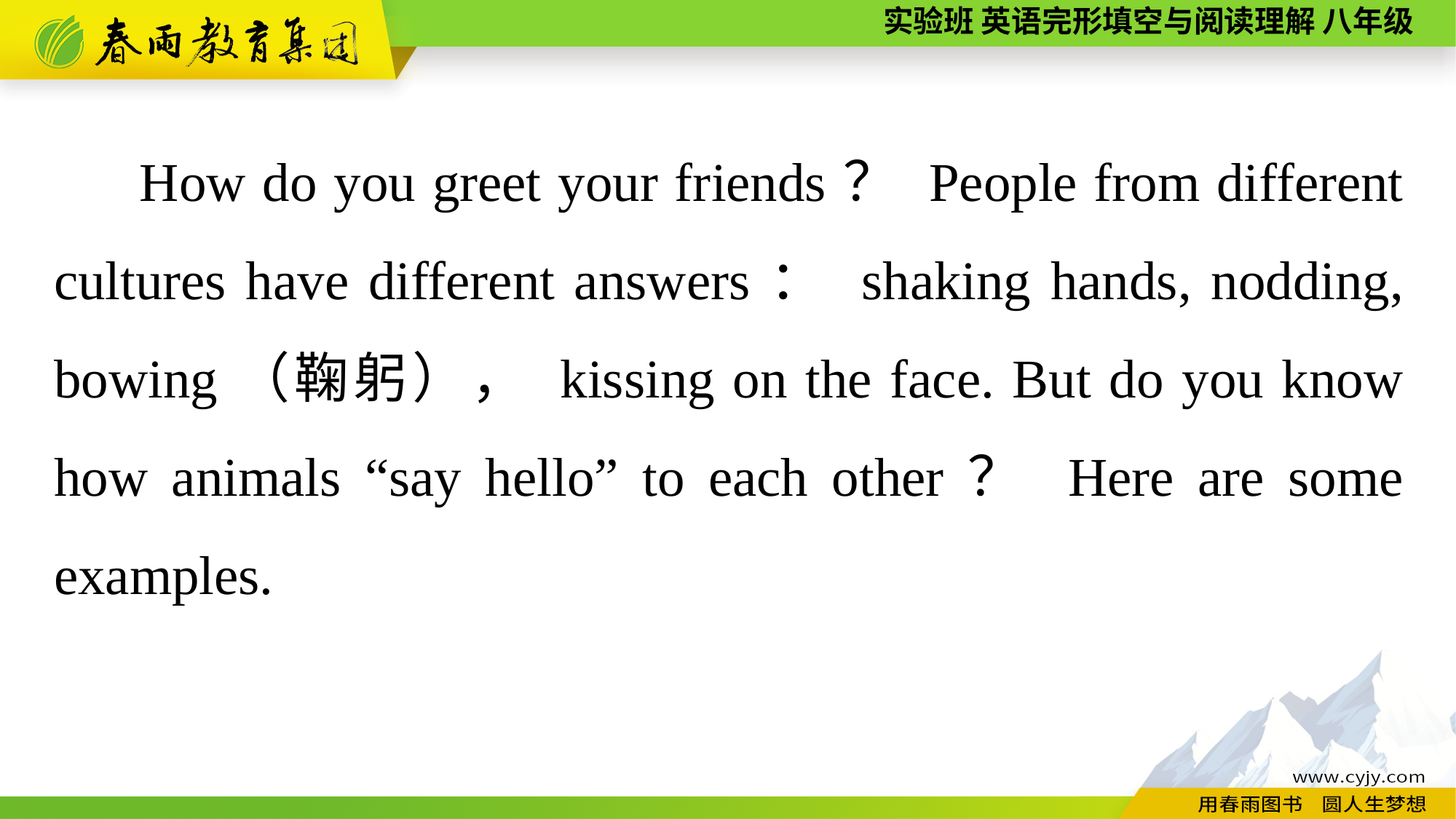

How do you greet your friends？ People from different cultures have different answers： shaking hands, nodding, bowing（鞠躬）， kissing on the face. But do you know how animals “say hello” to each other？ Here are some examples.